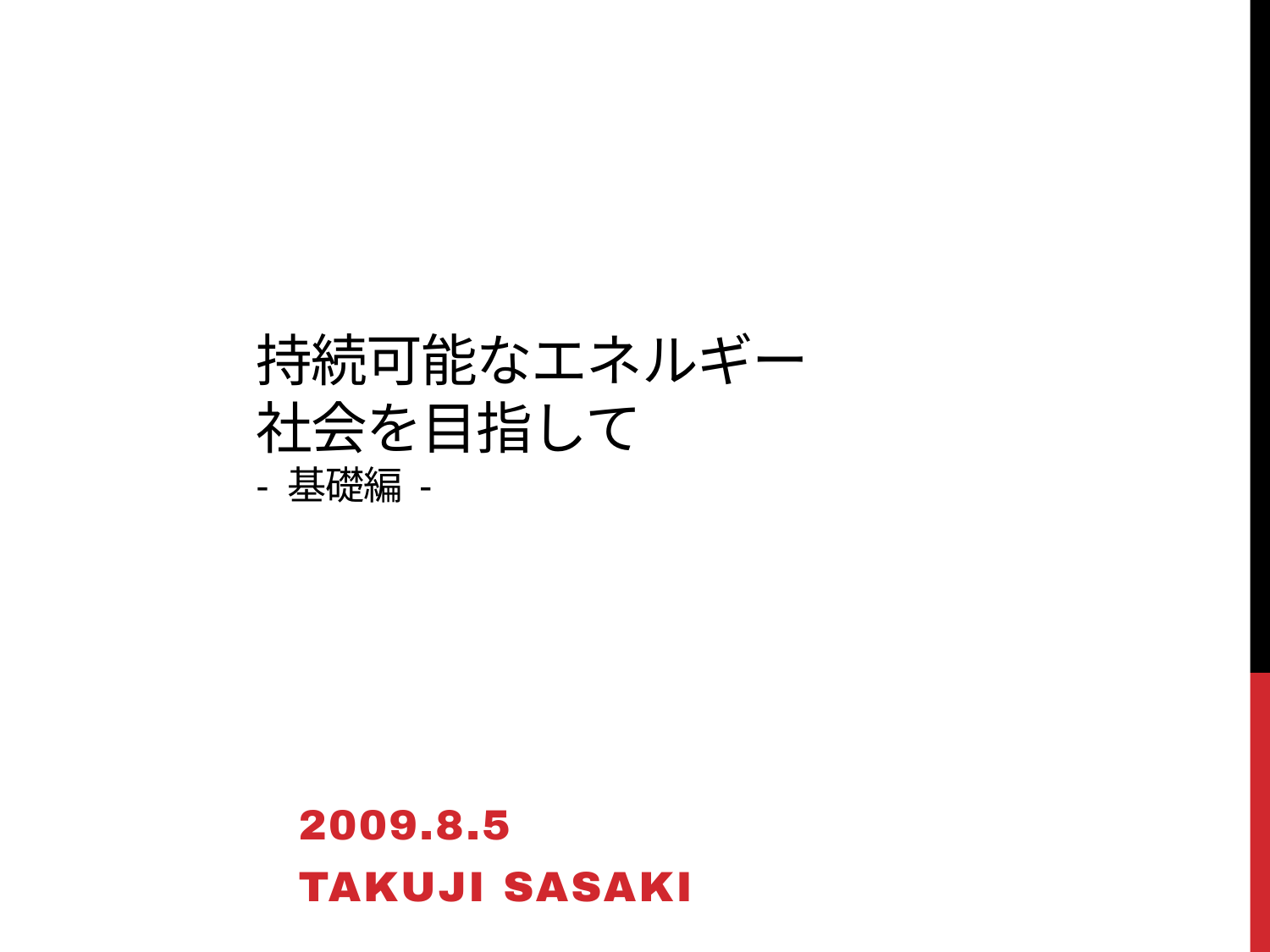

# 持続可能なエネルギー 社会を目指して - 基礎編 -

2009.8.5
Takuji Sasaki